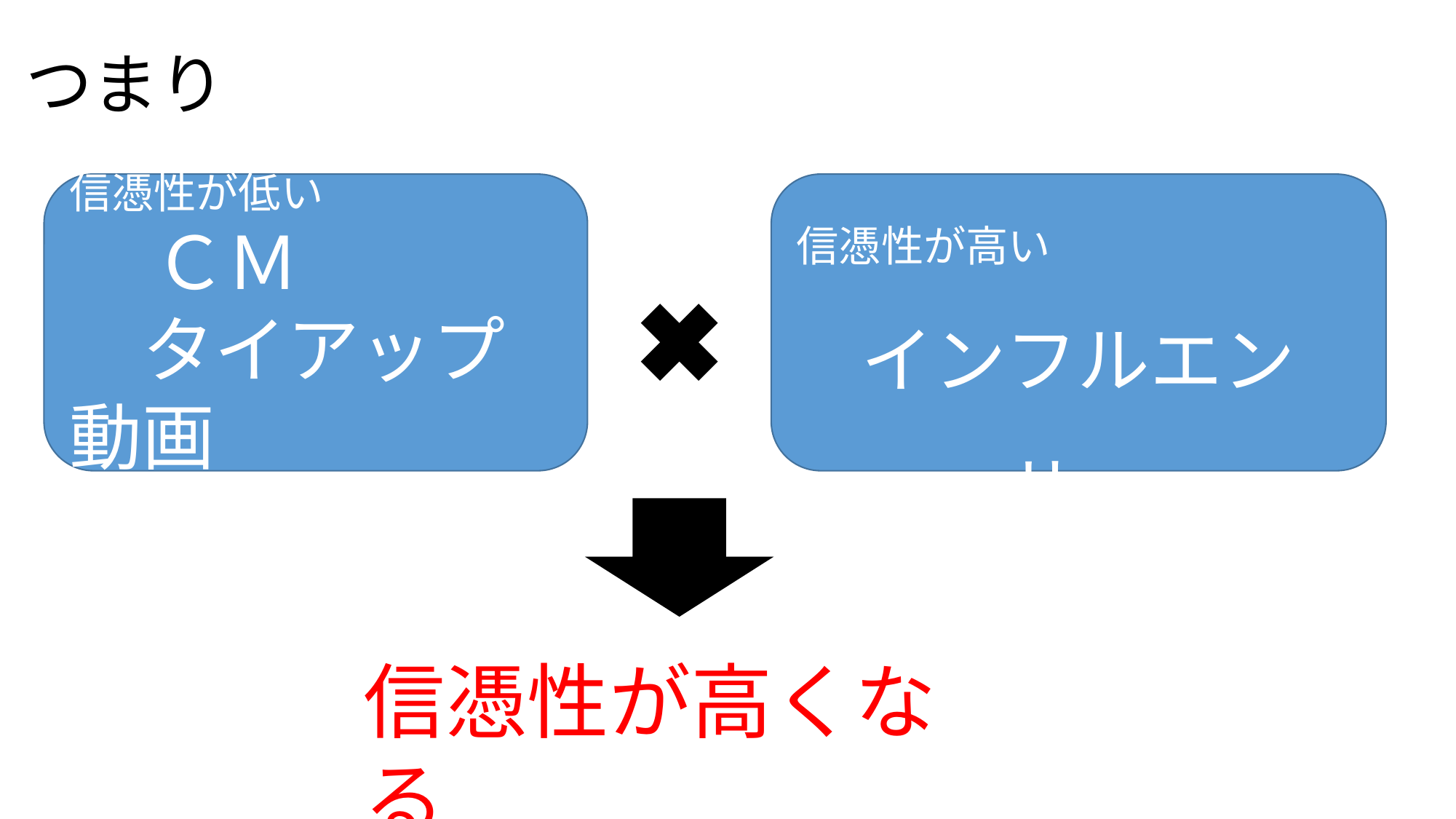

# つまり
信憑性が低い
　　ＣＭ
　タイアップ動画
信憑性が高い
インフルエンサー

信憑性が高くなる